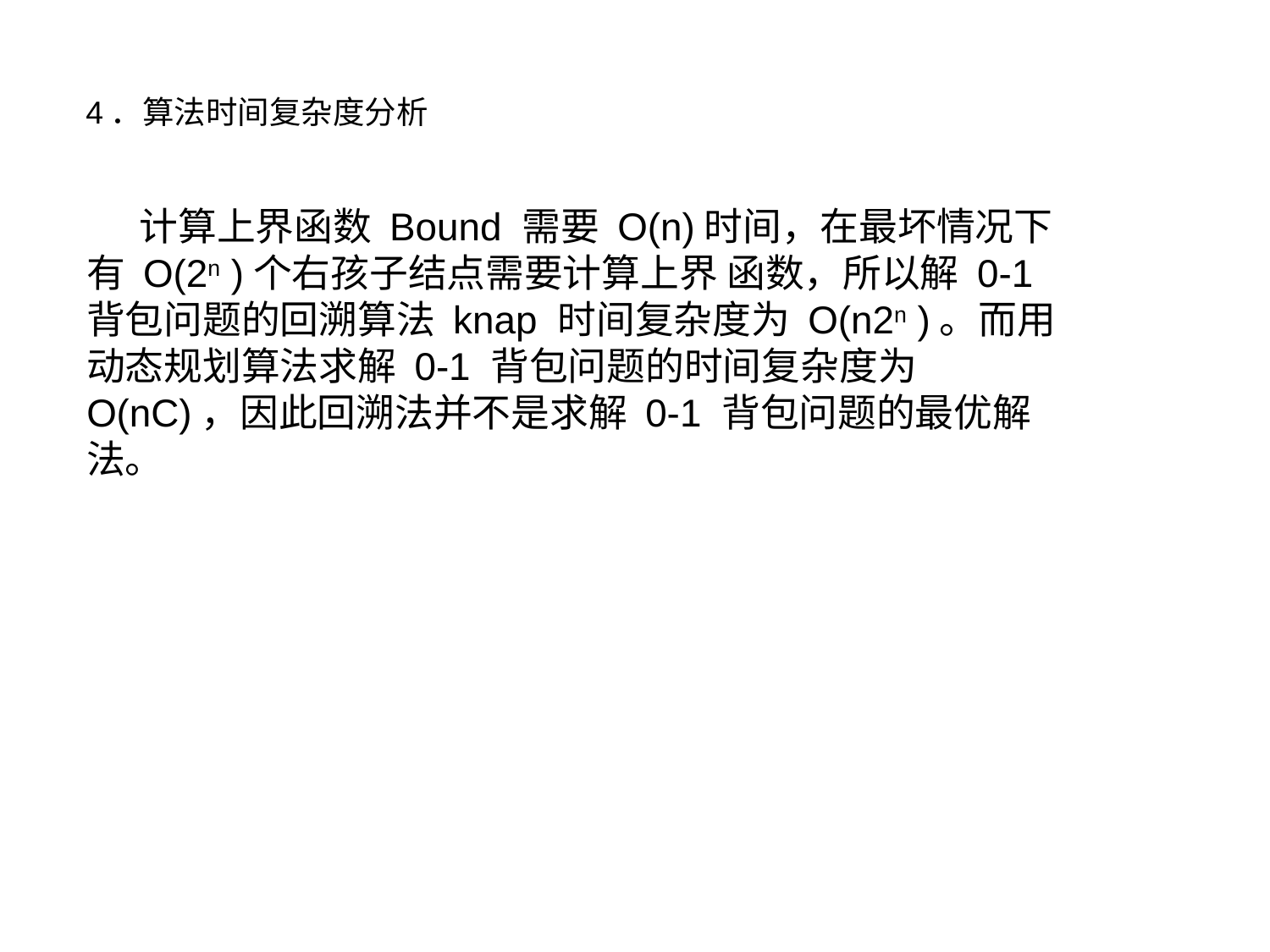

4．算法时间复杂度分析
     计算上界函数 Bound 需要 O(n)时间，在最坏情况下有 O(2n )个右孩子结点需要计算上界 函数，所以解 0-1 背包问题的回溯算法 knap 时间复杂度为 O(n2n )。而用动态规划算法求解 0-1 背包问题的时间复杂度为 O(nC)，因此回溯法并不是求解 0-1 背包问题的最优解法。